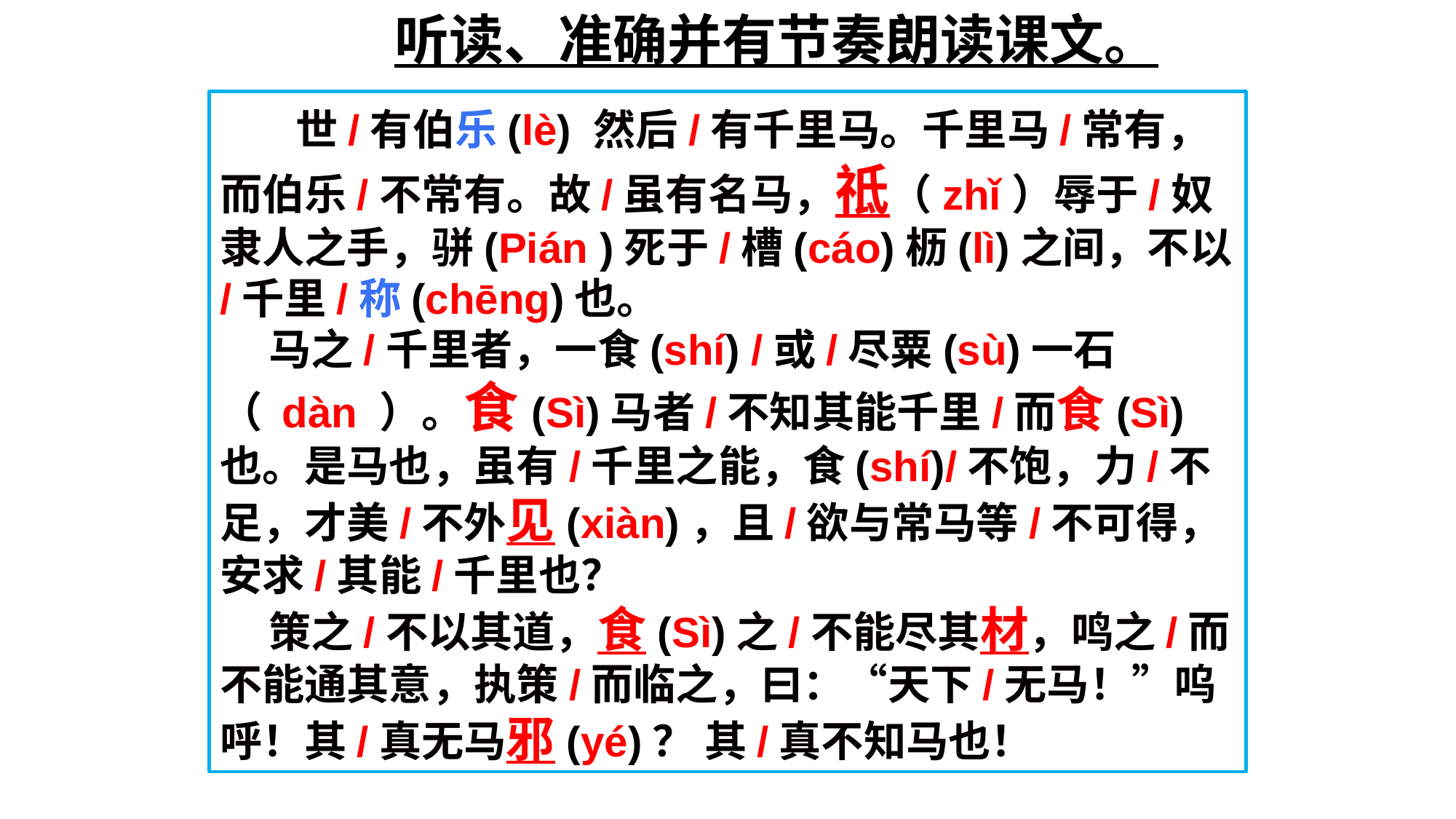

听读、准确并有节奏朗读课文。
        世/有伯乐(lè) 然后/有千里马。千里马/常有，而伯乐/不常有。故/虽有名马，祗（zhǐ）辱于/奴隶人之手，骈(Pián )死于/槽(cáo)枥(lì)之间，不以/千里/称(chēnɡ)也。
    马之/千里者，一食(shí) /或/尽粟(sù)一石（ dàn ）。食(Sì)马者/不知其能千里/而食(Sì)也。是马也，虽有/千里之能，食(shí)/不饱，力/不足，才美/不外见(xiàn)，且/欲与常马等/不可得，安求/其能/千里也？
    策之/不以其道，食(Sì)之/不能尽其材，鸣之/而不能通其意，执策/而临之，曰：“天下/无马！”呜呼！其/真无马邪(yé)？ 其/真不知马也！